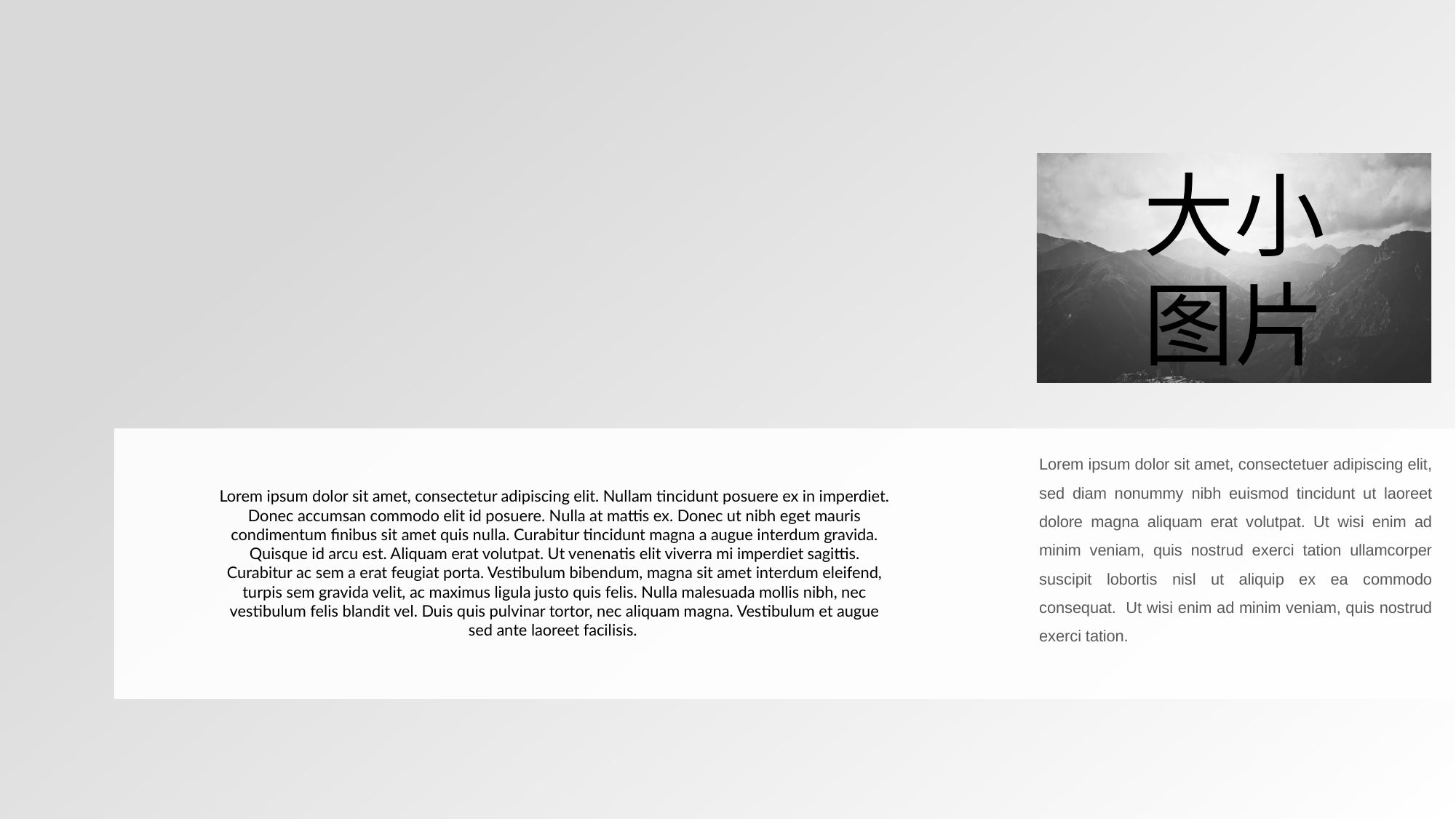

大小
图片

Lorem ipsum dolor sit amet, consectetuer adipiscing elit, sed diam nonummy nibh euismod tincidunt ut laoreet dolore magna aliquam erat volutpat. Ut wisi enim ad minim veniam, quis nostrud exerci tation ullamcorper suscipit lobortis nisl ut aliquip ex ea commodo consequat.  Ut wisi enim ad minim veniam, quis nostrud exerci tation.
Lorem ipsum dolor sit amet, consectetur adipiscing elit. Nullam tincidunt posuere ex in imperdiet. Donec accumsan commodo elit id posuere. Nulla at mattis ex. Donec ut nibh eget mauris condimentum finibus sit amet quis nulla. Curabitur tincidunt magna a augue interdum gravida. Quisque id arcu est. Aliquam erat volutpat. Ut venenatis elit viverra mi imperdiet sagittis. Curabitur ac sem a erat feugiat porta. Vestibulum bibendum, magna sit amet interdum eleifend, turpis sem gravida velit, ac maximus ligula justo quis felis. Nulla malesuada mollis nibh, nec vestibulum felis blandit vel. Duis quis pulvinar tortor, nec aliquam magna. Vestibulum et augue sed ante laoreet facilisis.